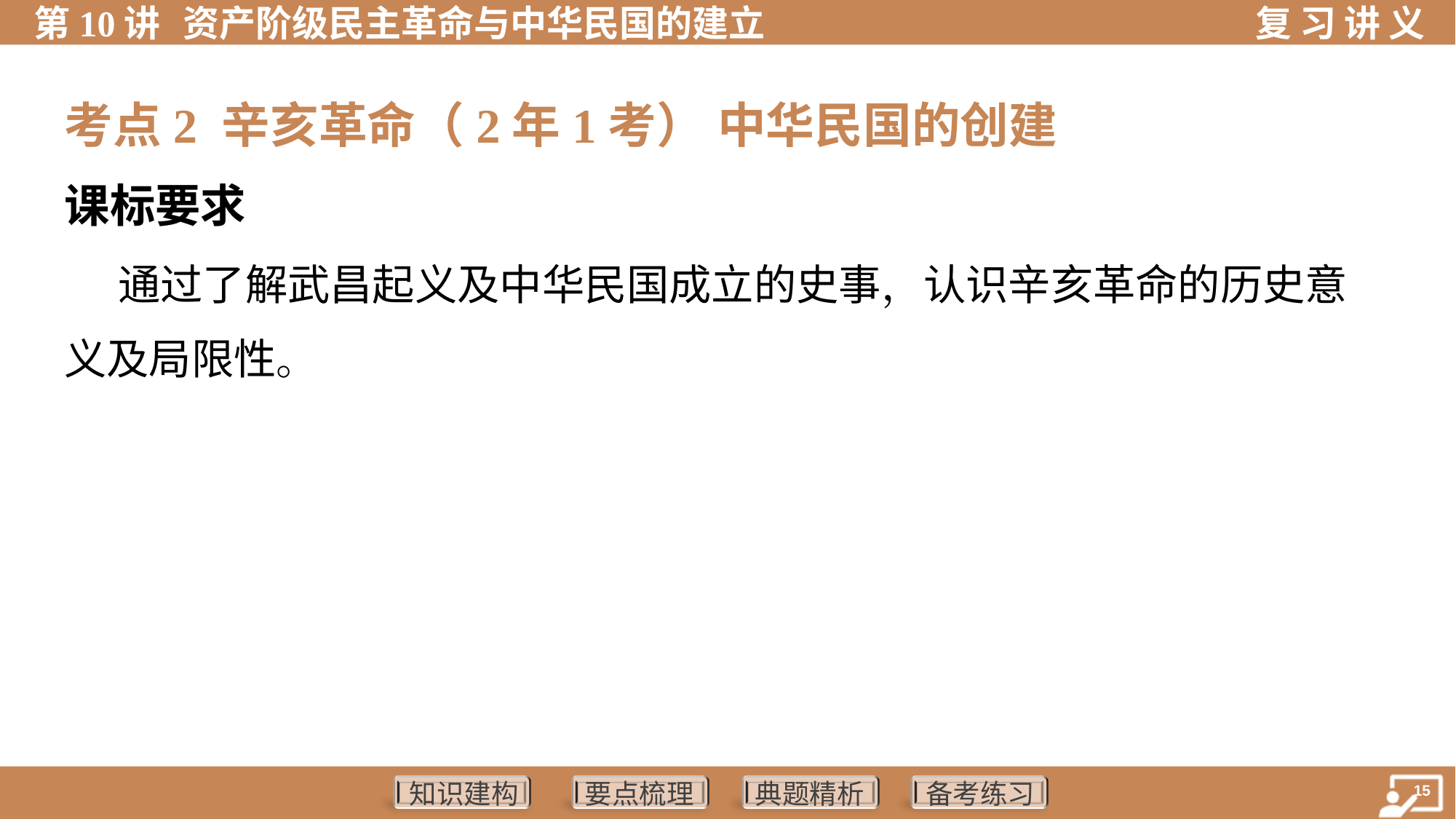

考点2 辛亥革命（2年1考） 中华民国的创建
课标要求
    通过了解武昌起义及中华民国成立的史事，认识辛亥革命的历史意
义及局限性。